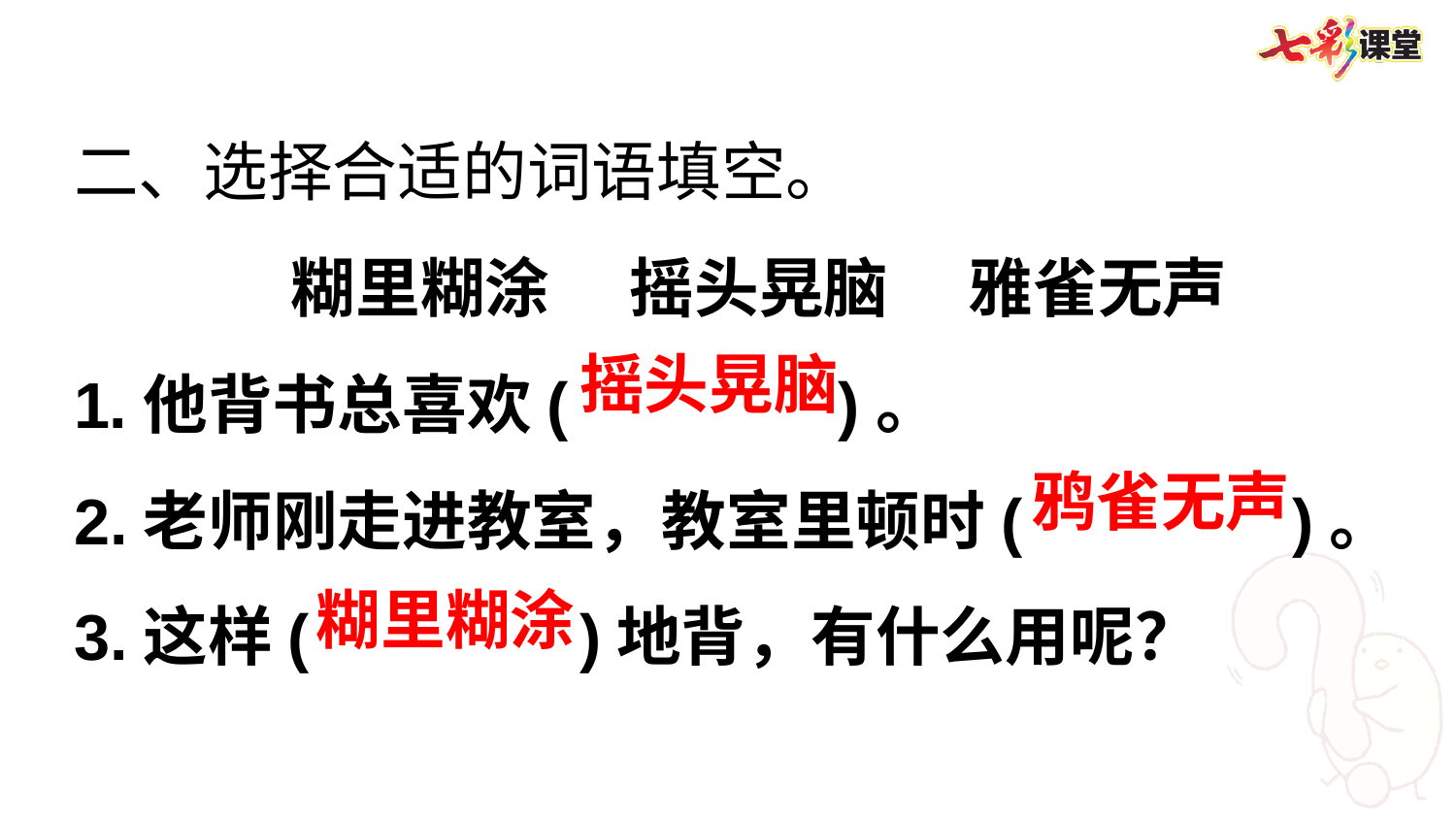

二、选择合适的词语填空。
糊里糊涂　 摇头晃脑　 雅雀无声
1.他背书总喜欢(　   　　)。
2.老师刚走进教室，教室里顿时(　 　  　)。
3.这样(　　  　 )地背，有什么用呢？
摇头晃脑
鸦雀无声
糊里糊涂